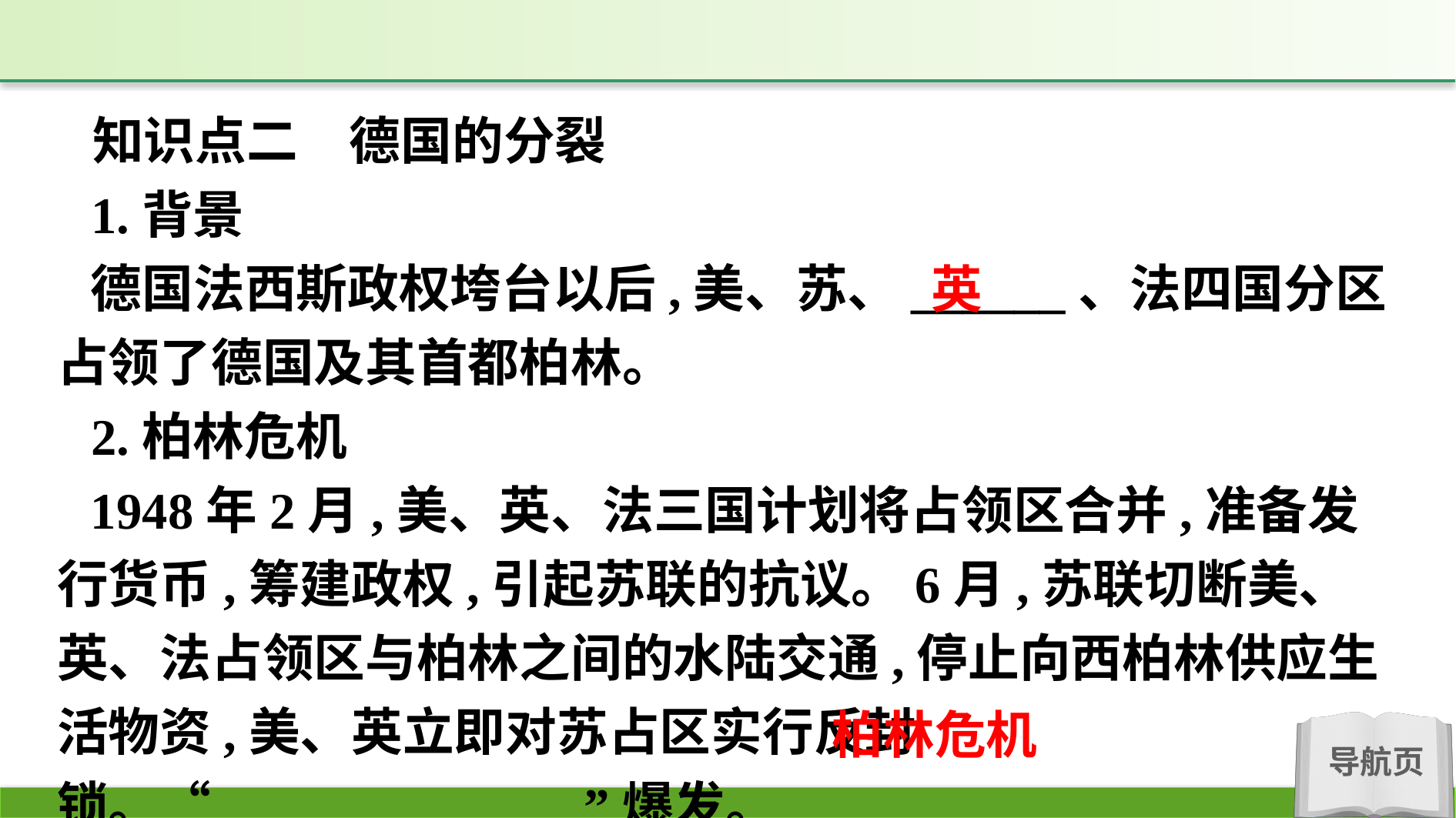

知识点二　德国的分裂
1.背景
德国法西斯政权垮台以后,美、苏、______、法四国分区占领了德国及其首都柏林。
2.柏林危机
1948年2月,美、英、法三国计划将占领区合并,准备发行货币,筹建政权,引起苏联的抗议。6月,苏联切断美、英、法占领区与柏林之间的水陆交通,停止向西柏林供应生活物资,美、英立即对苏占区实行反封锁。“______________”爆发。
英
柏林危机